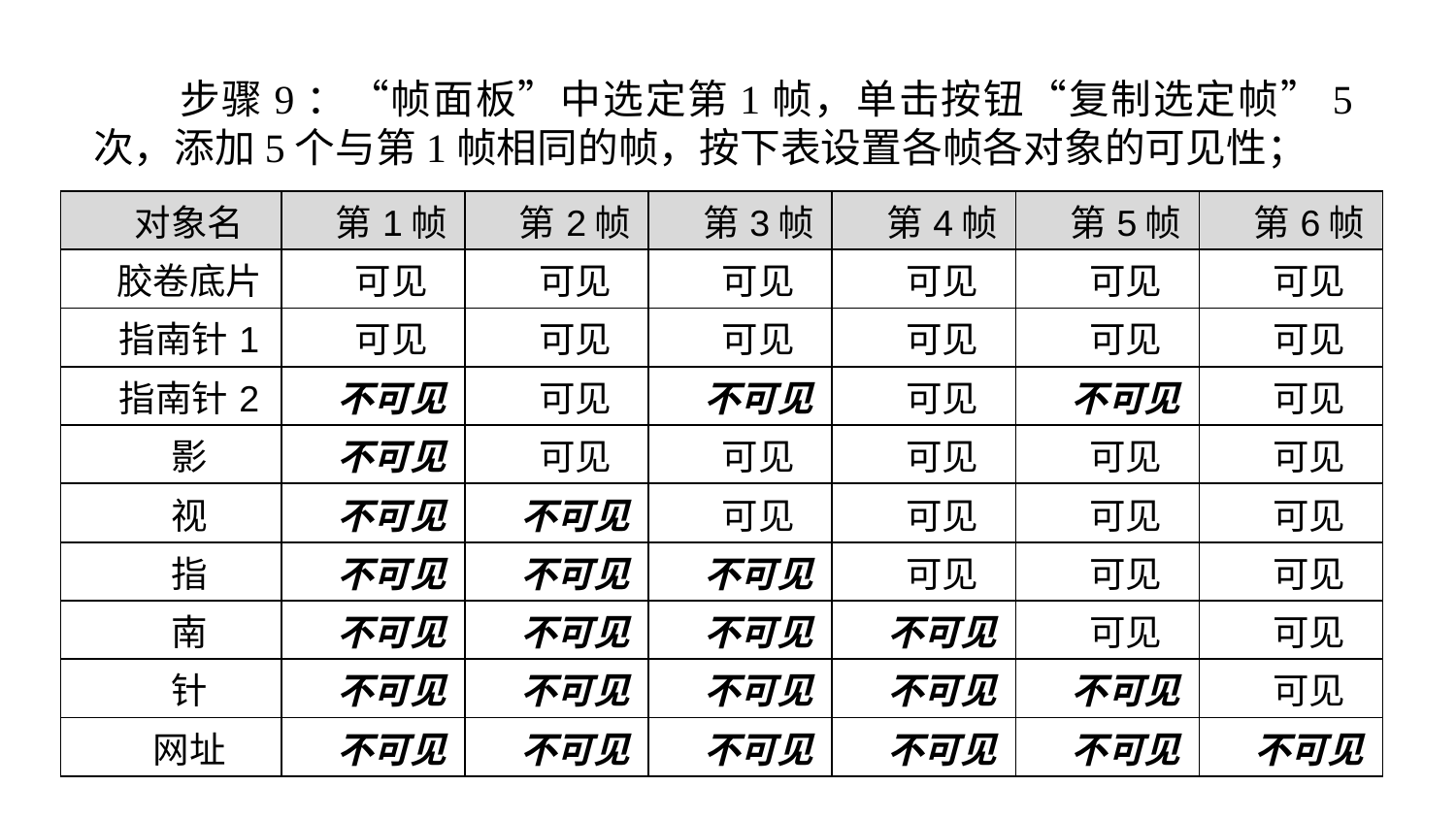

步骤9：“帧面板”中选定第1帧，单击按钮“复制选定帧”5次，添加5个与第1帧相同的帧，按下表设置各帧各对象的可见性；
| 对象名 | 第1帧 | 第2帧 | 第3帧 | 第4帧 | 第5帧 | 第6帧 |
| --- | --- | --- | --- | --- | --- | --- |
| 胶卷底片 | 可见 | 可见 | 可见 | 可见 | 可见 | 可见 |
| 指南针1 | 可见 | 可见 | 可见 | 可见 | 可见 | 可见 |
| 指南针2 | 不可见 | 可见 | 不可见 | 可见 | 不可见 | 可见 |
| 影 | 不可见 | 可见 | 可见 | 可见 | 可见 | 可见 |
| 视 | 不可见 | 不可见 | 可见 | 可见 | 可见 | 可见 |
| 指 | 不可见 | 不可见 | 不可见 | 可见 | 可见 | 可见 |
| 南 | 不可见 | 不可见 | 不可见 | 不可见 | 可见 | 可见 |
| 针 | 不可见 | 不可见 | 不可见 | 不可见 | 不可见 | 可见 |
| 网址 | 不可见 | 不可见 | 不可见 | 不可见 | 不可见 | 不可见 |